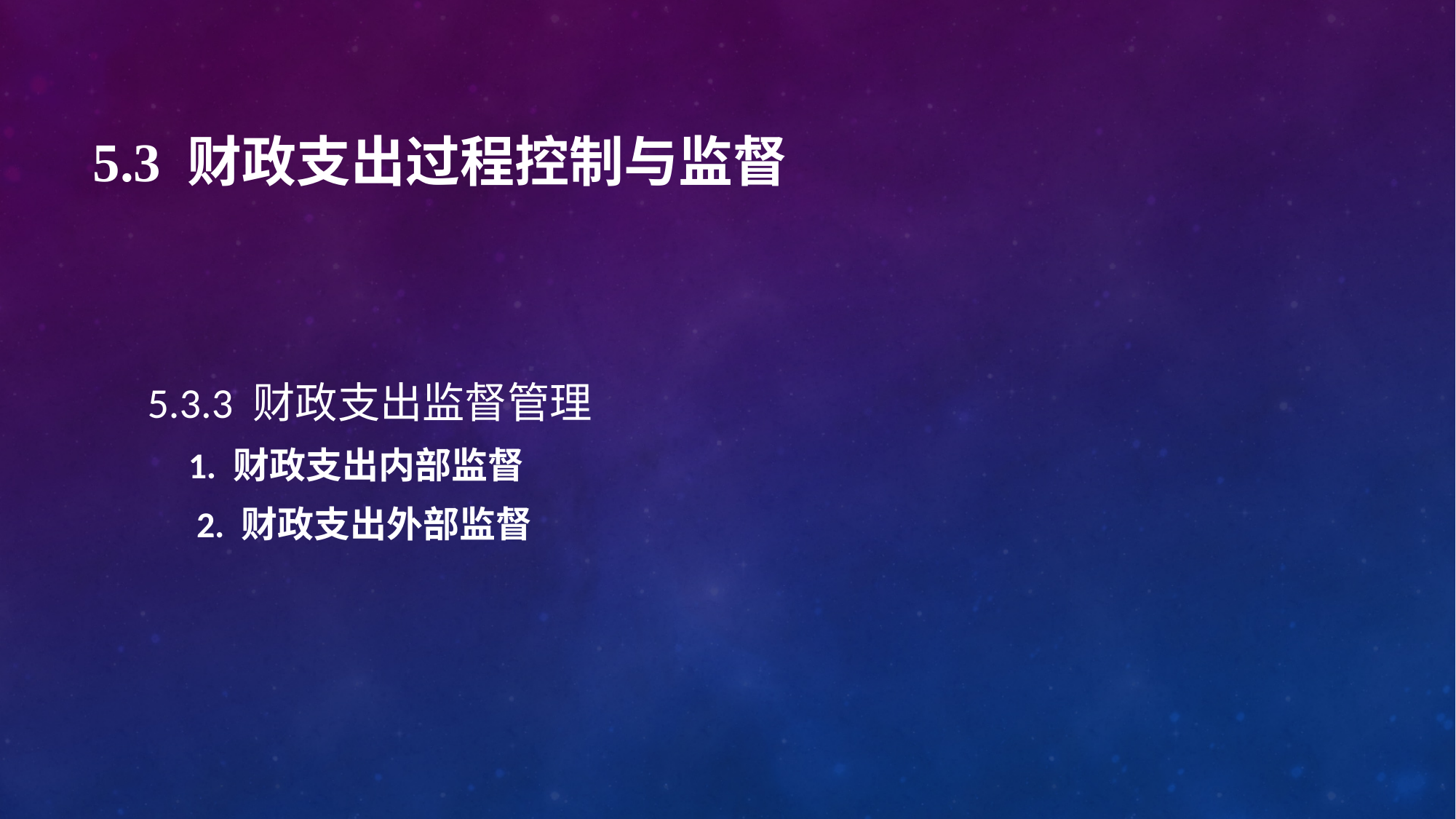

# 5.3 财政支出过程控制与监督
5.3.3 财政支出监督管理
     1. 财政支出内部监督
      2. 财政支出外部监督